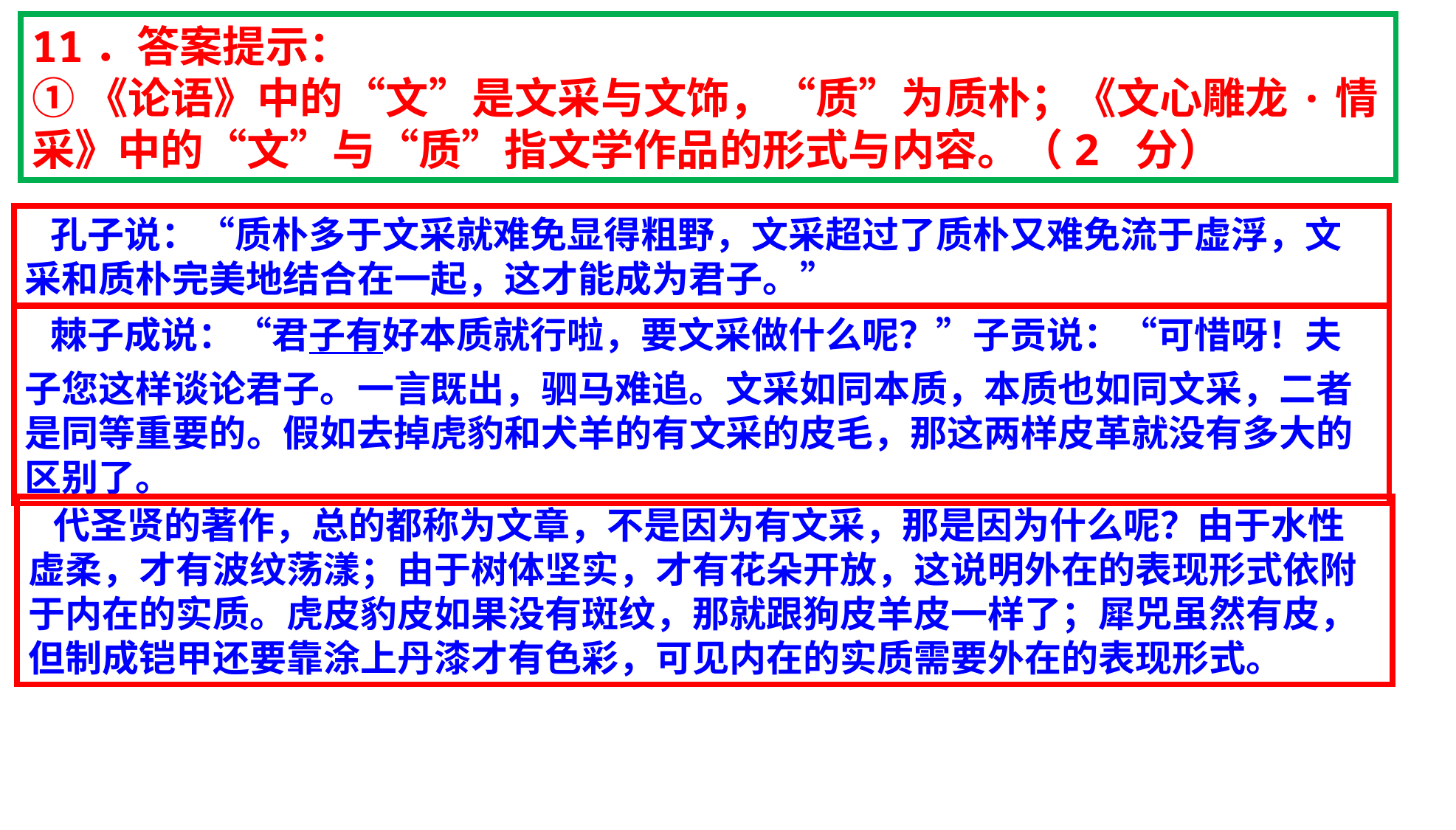

11．答案提示：
①《论语》中的“文”是文采与文饰，“质”为质朴；《文心雕龙·情采》中的“文”与“质”指文学作品的形式与内容。（2 分）
  孔子说：“质朴多于文采就难免显得粗野，文采超过了质朴又难免流于虚浮，文采和质朴完美地结合在一起，这才能成为君子。”
  棘子成说：“君子有好本质就行啦，要文采做什么呢？”子贡说：“可惜呀！夫子您这样谈论君子。一言既出，驷马难追。文采如同本质，本质也如同文采，二者是同等重要的。假如去掉虎豹和犬羊的有文采的皮毛，那这两样皮革就没有多大的区别了。
  代圣贤的著作，总的都称为文章，不是因为有文采，那是因为什么呢？由于水性虚柔，才有波纹荡漾；由于树体坚实，才有花朵开放，这说明外在的表现形式依附于内在的实质。虎皮豹皮如果没有斑纹，那就跟狗皮羊皮一样了；犀兕虽然有皮，但制成铠甲还要靠涂上丹漆才有色彩，可见内在的实质需要外在的表现形式。